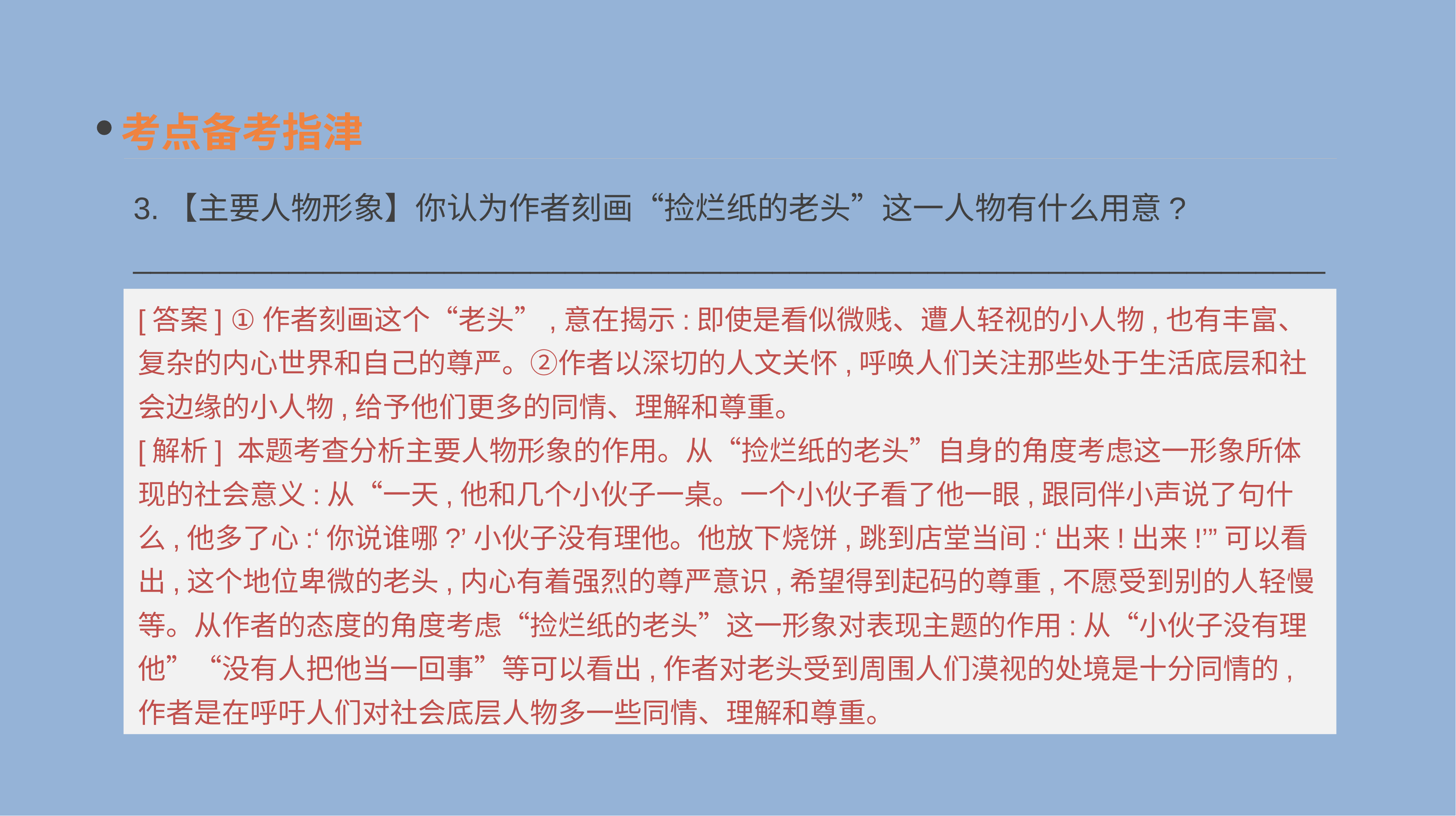

考点备考指津

3.【主要人物形象】你认为作者刻画“捡烂纸的老头”这一人物有什么用意?
_____________________________________________________________________________________

[答案] ①作者刻画这个“老头”,意在揭示:即使是看似微贱、遭人轻视的小人物,也有丰富、复杂的内心世界和自己的尊严。②作者以深切的人文关怀,呼唤人们关注那些处于生活底层和社会边缘的小人物,给予他们更多的同情、理解和尊重。
[解析] 本题考查分析主要人物形象的作用。从“捡烂纸的老头”自身的角度考虑这一形象所体现的社会意义:从“一天,他和几个小伙子一桌。一个小伙子看了他一眼,跟同伴小声说了句什么,他多了心:‘你说谁哪?’小伙子没有理他。他放下烧饼,跳到店堂当间:‘出来!出来!’”可以看出,这个地位卑微的老头,内心有着强烈的尊严意识,希望得到起码的尊重,不愿受到别的人轻慢等。从作者的态度的角度考虑“捡烂纸的老头”这一形象对表现主题的作用:从“小伙子没有理他”“没有人把他当一回事”等可以看出,作者对老头受到周围人们漠视的处境是十分同情的,作者是在呼吁人们对社会底层人物多一些同情、理解和尊重。